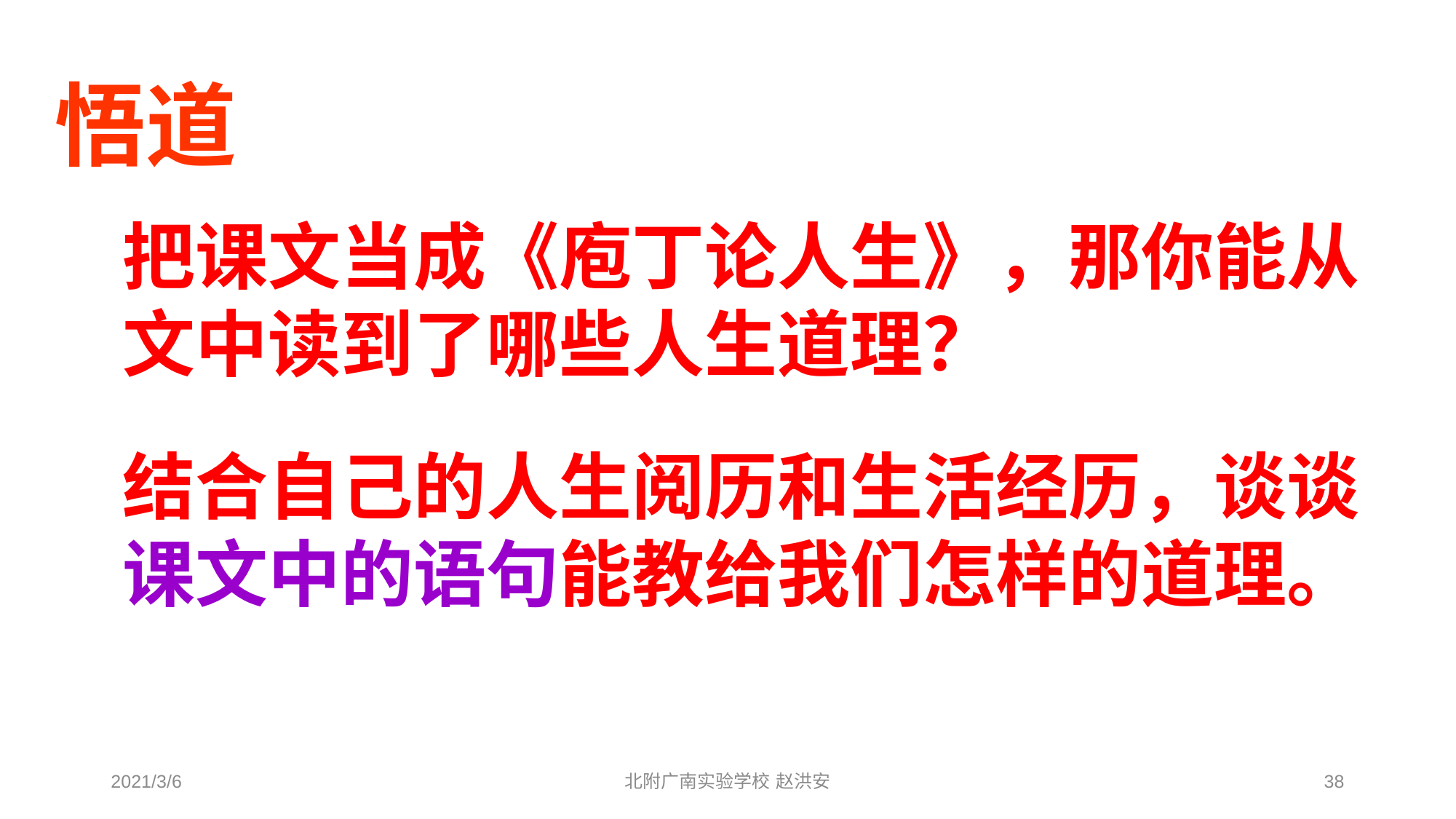

悟道
把课文当成《庖丁论人生》，那你能从文中读到了哪些人生道理？
结合自己的人生阅历和生活经历，谈谈课文中的语句能教给我们怎样的道理。
2021/3/6
北附广南实验学校 赵洪安
38